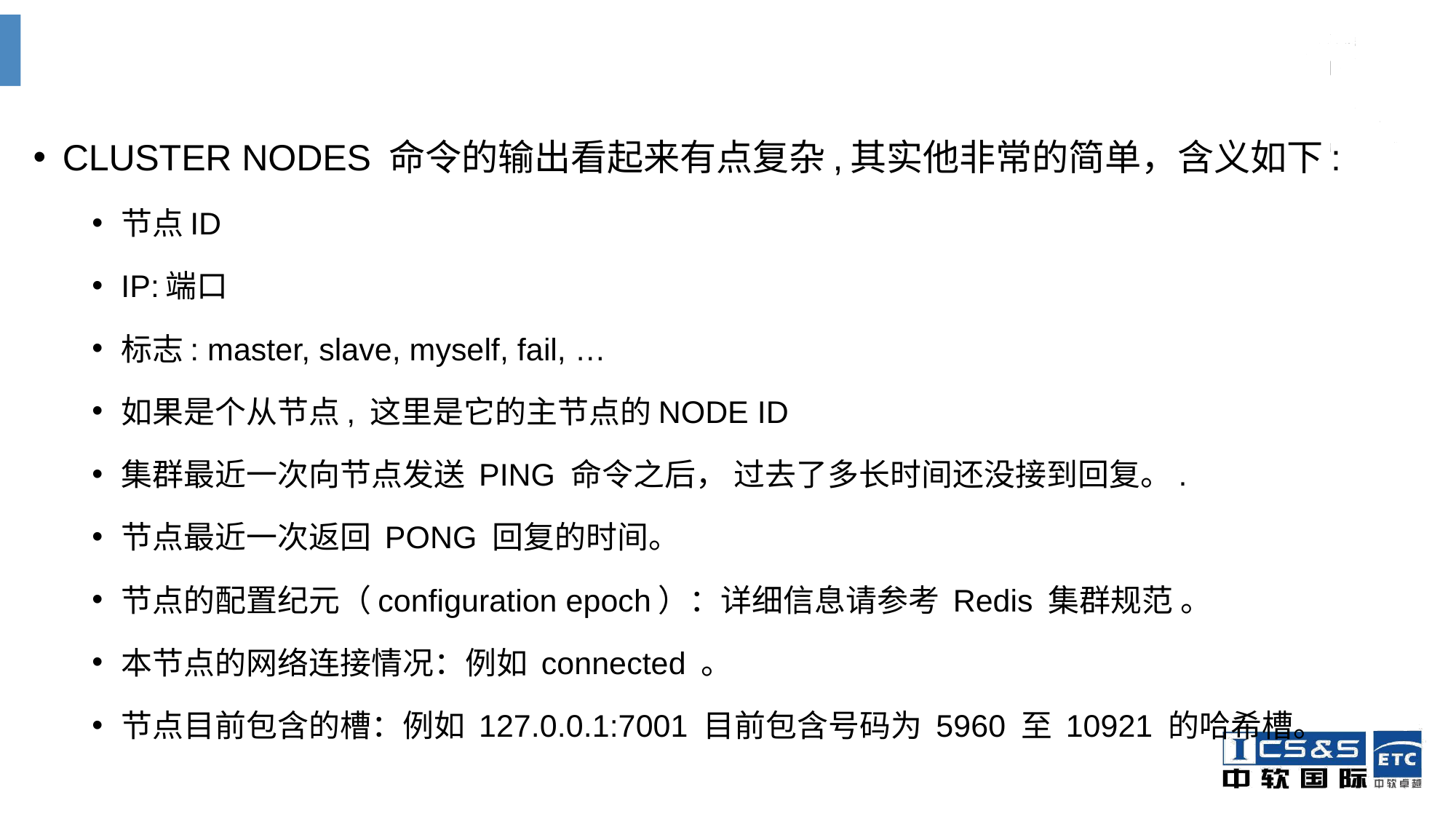

#
CLUSTER NODES 命令的输出看起来有点复杂,其实他非常的简单，含义如下:
节点ID
IP:端口
标志: master, slave, myself, fail, …
如果是个从节点, 这里是它的主节点的NODE ID
集群最近一次向节点发送 PING 命令之后， 过去了多长时间还没接到回复。.
节点最近一次返回 PONG 回复的时间。
节点的配置纪元（configuration epoch）：详细信息请参考 Redis 集群规范 。
本节点的网络连接情况：例如 connected 。
节点目前包含的槽：例如 127.0.0.1:7001 目前包含号码为 5960 至 10921 的哈希槽。